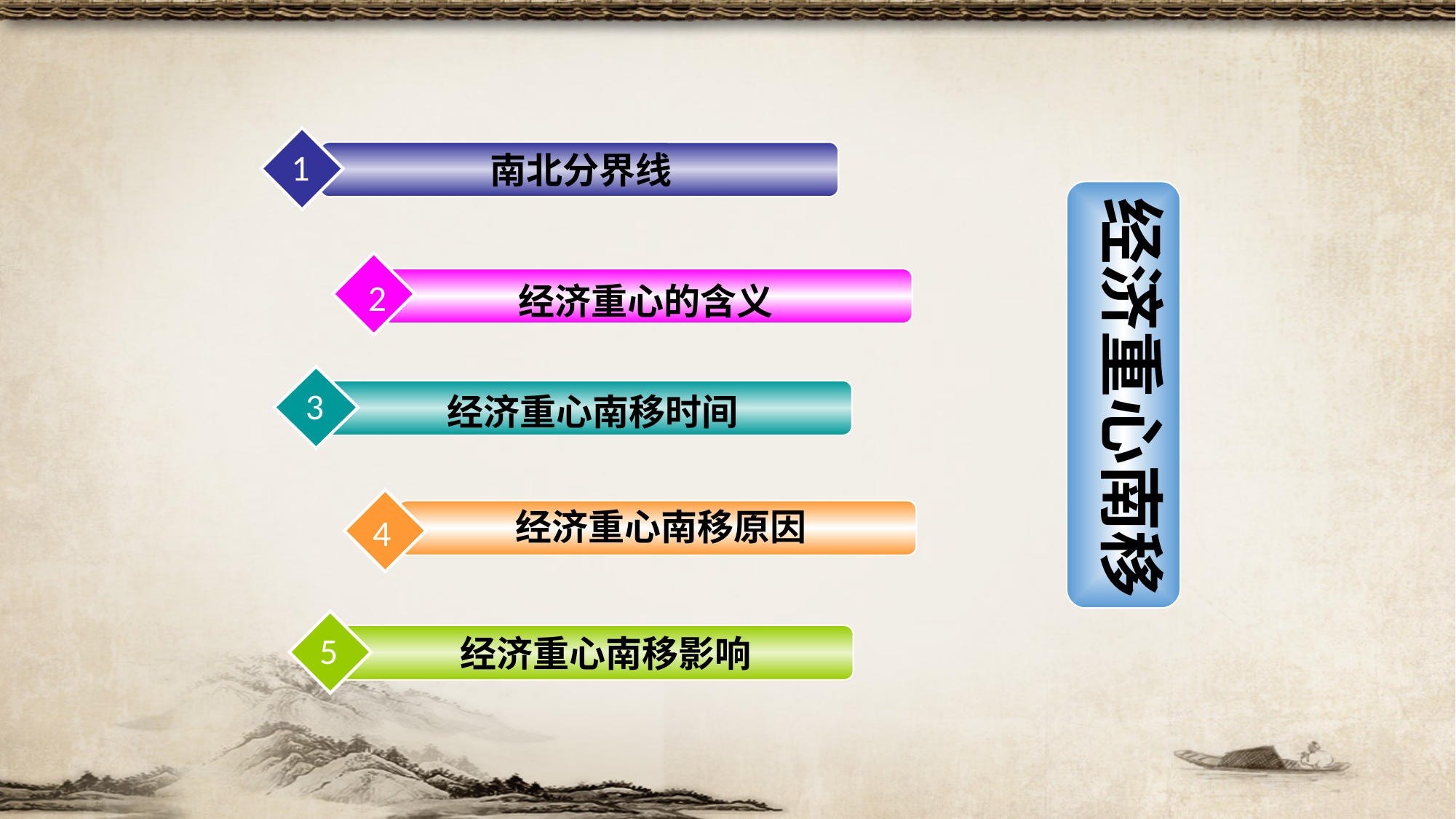

1
南北分界线

经济重心南移

2
经济重心的含义

3

经济重心南移时间

经济重心南移原因
4

5

经济重心南移影响